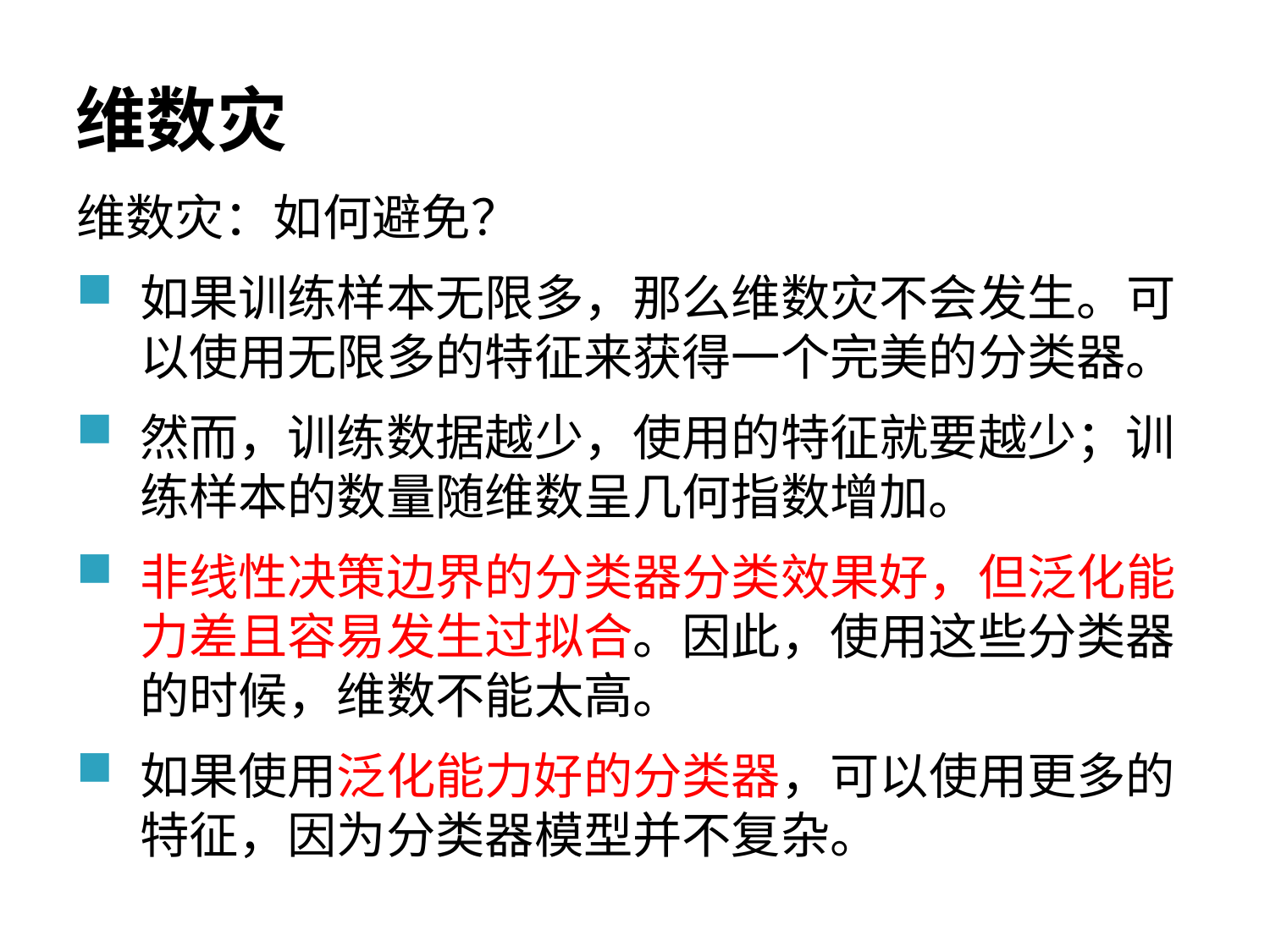

# 维数灾
维数灾：如何避免？
如果训练样本无限多，那么维数灾不会发生。可以使用无限多的特征来获得一个完美的分类器。
然而，训练数据越少，使用的特征就要越少；训练样本的数量随维数呈几何指数增加。
非线性决策边界的分类器分类效果好，但泛化能力差且容易发生过拟合。因此，使用这些分类器的时候，维数不能太高。
如果使用泛化能力好的分类器，可以使用更多的特征，因为分类器模型并不复杂。